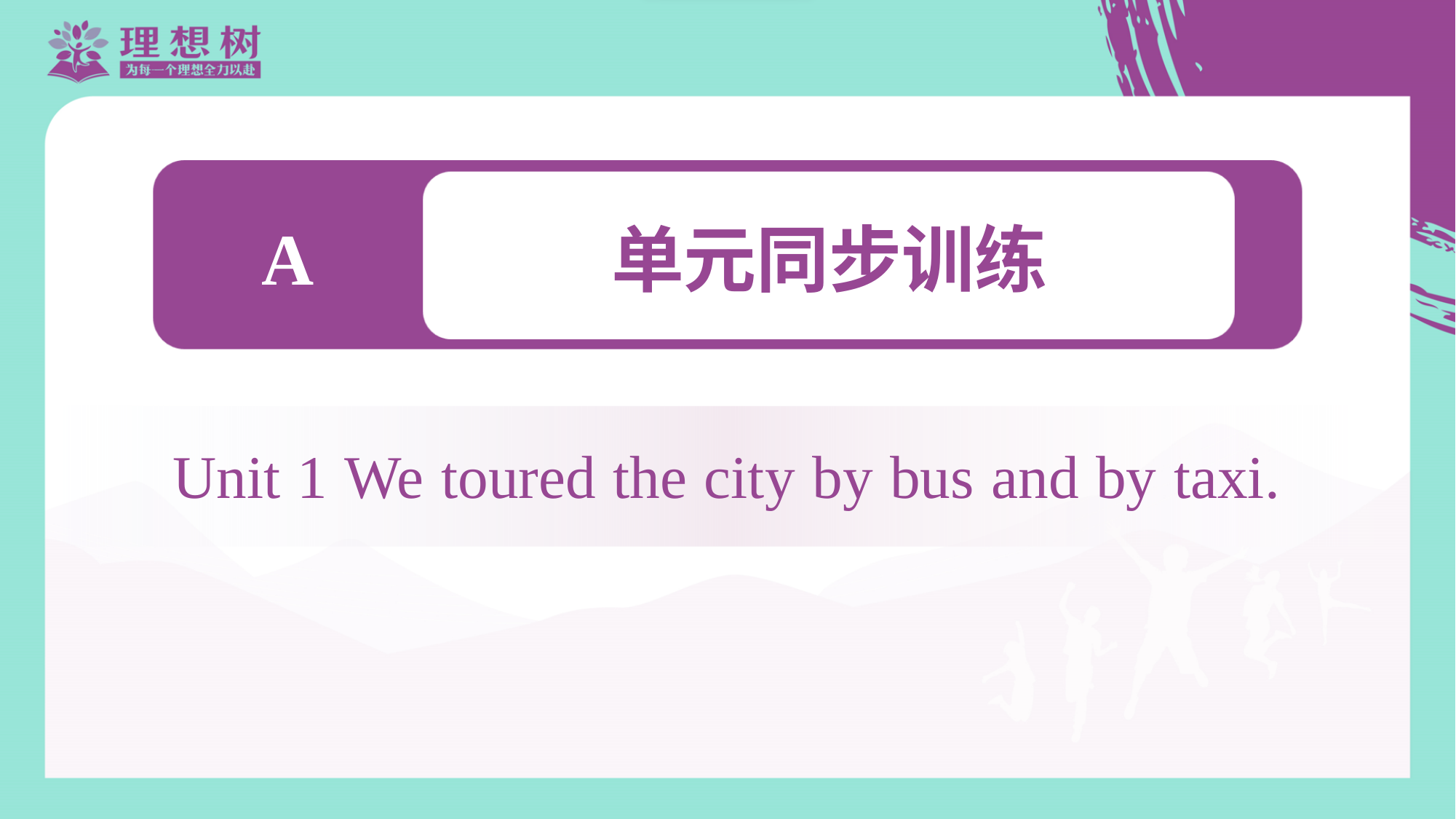

A
单元同步训练
Unit 1 We toured the city by bus and by taxi.